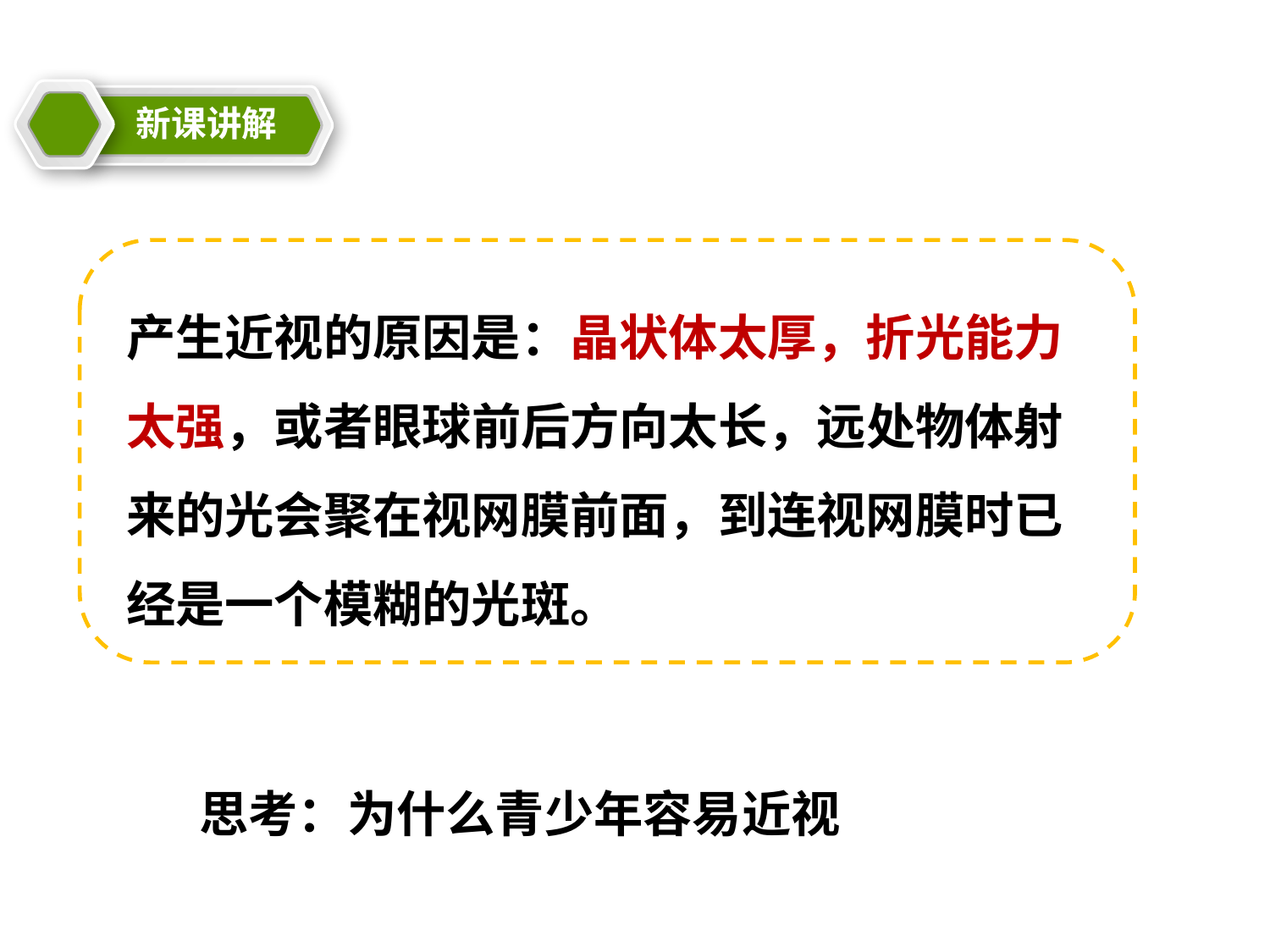

新课讲解
教学目标
21cnjy.com
21cnjy.com
21世纪教育网

产生近视的原因是：晶状体太厚，折光能力太强，或者眼球前后方向太长，远处物体射来的光会聚在视网膜前面，到连视网膜时已经是一个模糊的光斑。
思考：为什么青少年容易近视